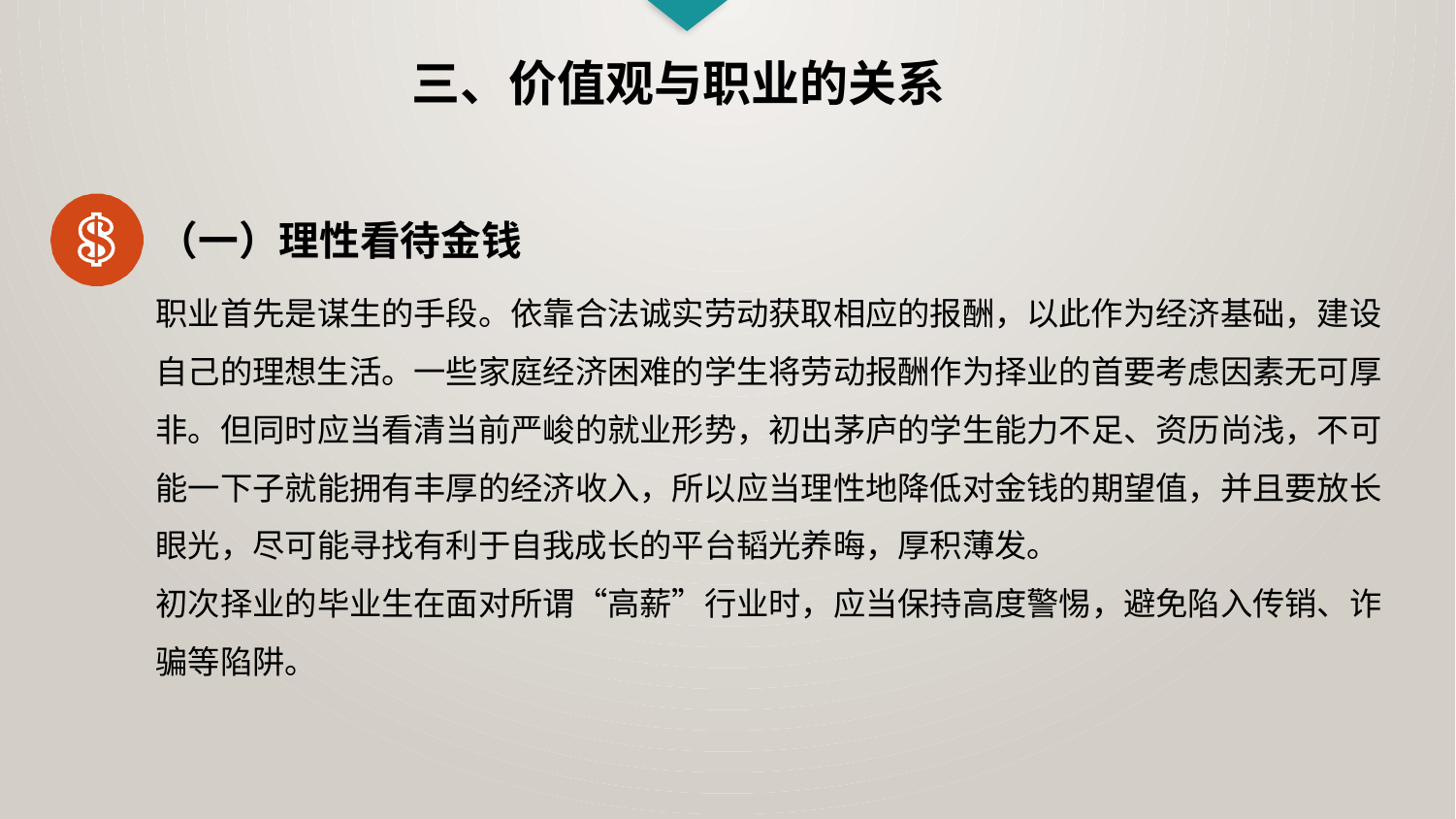

三、价值观与职业的关系

（一）理性看待金钱

职业首先是谋生的手段。依靠合法诚实劳动获取相应的报酬，以此作为经济基础，建设自己的理想生活。一些家庭经济困难的学生将劳动报酬作为择业的首要考虑因素无可厚非。但同时应当看清当前严峻的就业形势，初出茅庐的学生能力不足、资历尚浅，不可能一下子就能拥有丰厚的经济收入，所以应当理性地降低对金钱的期望值，并且要放长眼光，尽可能寻找有利于自我成长的平台韬光养晦，厚积薄发。
初次择业的毕业生在面对所谓“高薪”行业时，应当保持高度警惕，避免陷入传销、诈骗等陷阱。
71